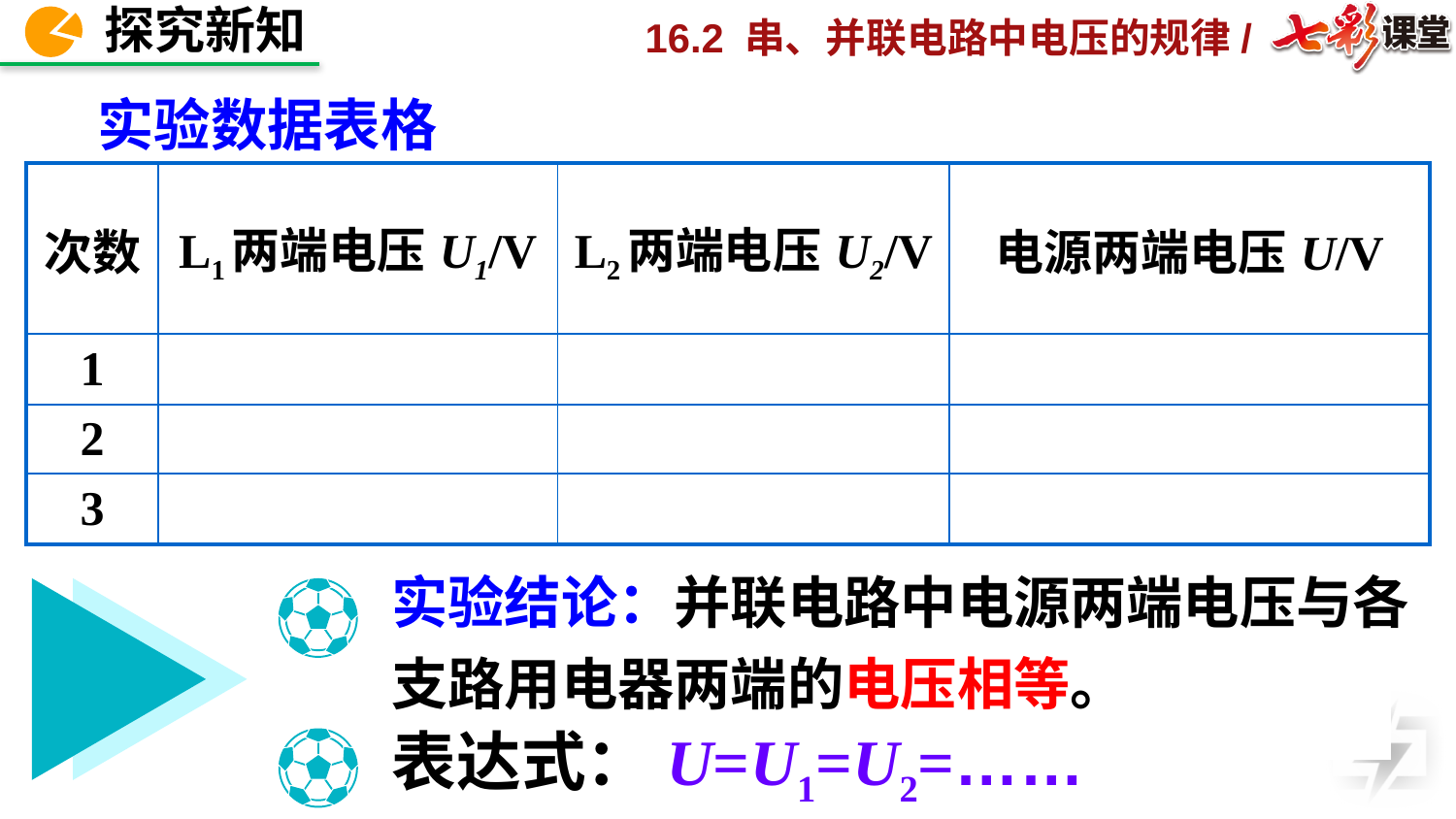

实验数据表格
| 次数 | L1两端电压U1/V | L2两端电压U2/V | 电源两端电压U/V |
| --- | --- | --- | --- |
| 1 |  |  |  |
| 2 |  |  |  |
| 3 |  |  |  |

实验结论：并联电路中电源两端电压与各支路用电器两端的电压相等。

表达式：U=U1=U2=……